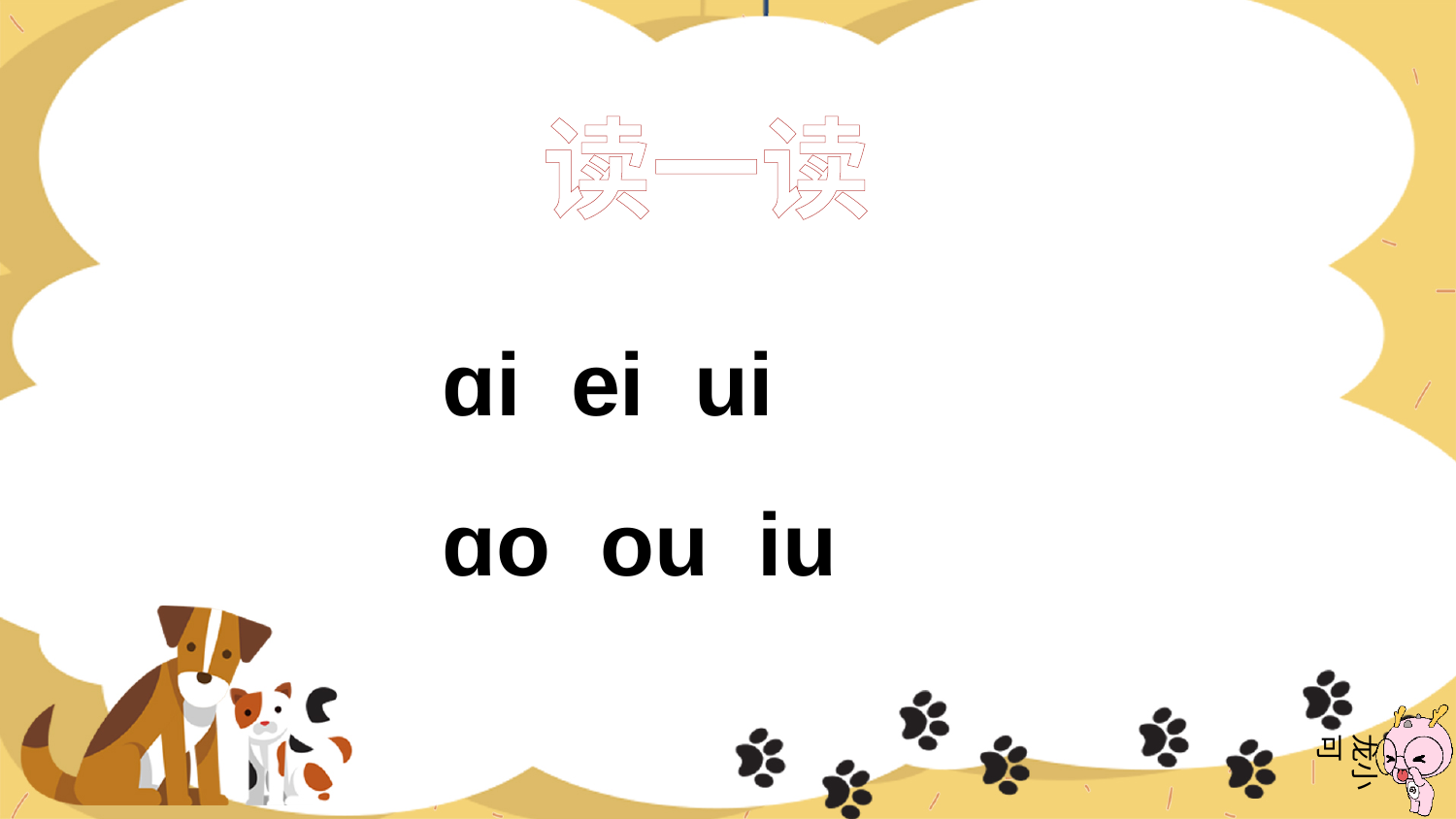

读一读
ɑi  ei  ui
ɑo  ou  iu